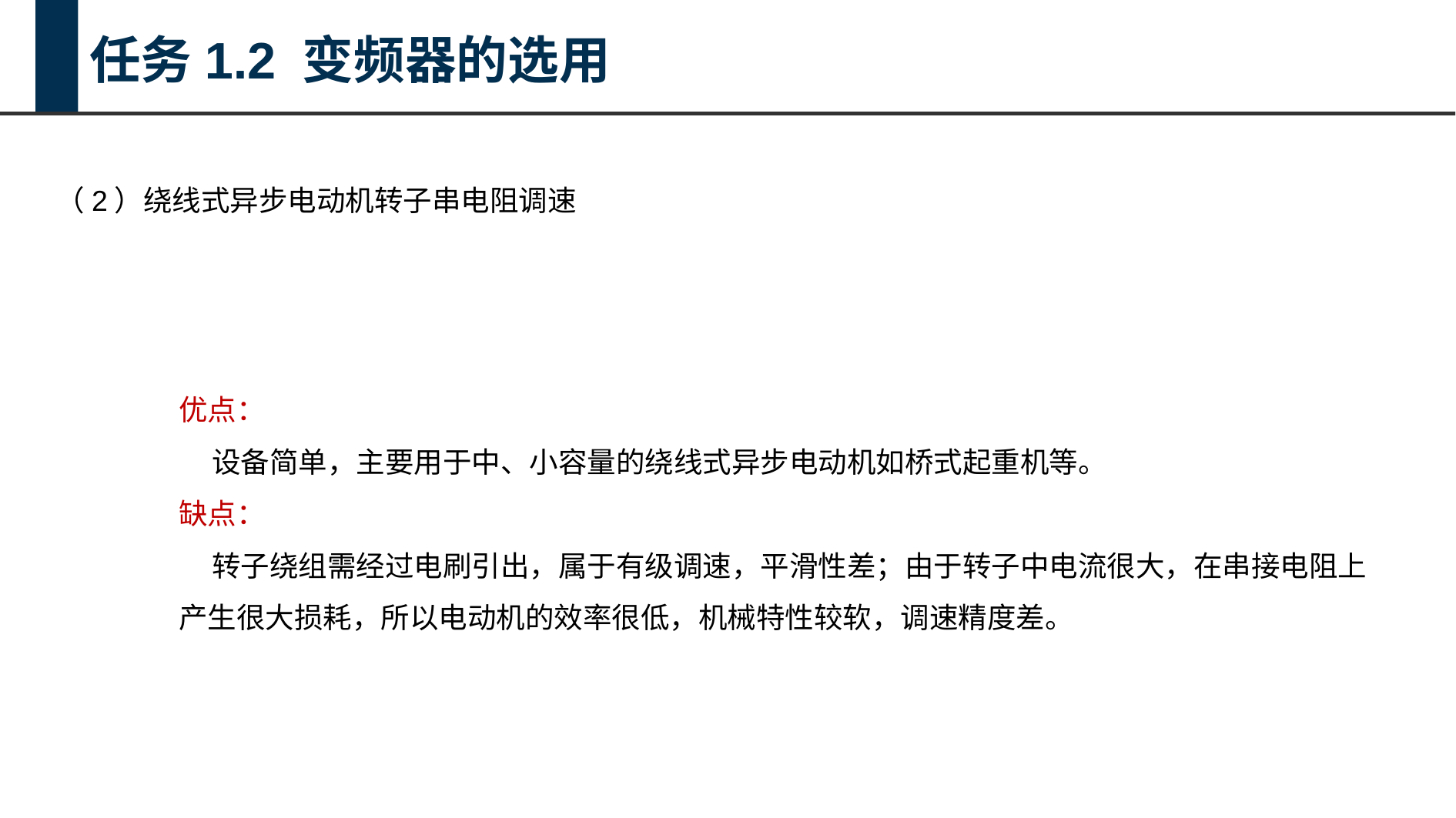

任务1.2 变频器的选用
（2）绕线式异步电动机转子串电阻调速
优点：
    设备简单，主要用于中、小容量的绕线式异步电动机如桥式起重机等。
缺点：
    转子绕组需经过电刷引出，属于有级调速，平滑性差；由于转子中电流很大，在串接电阻上产生很大损耗，所以电动机的效率很低，机械特性较软，调速精度差。